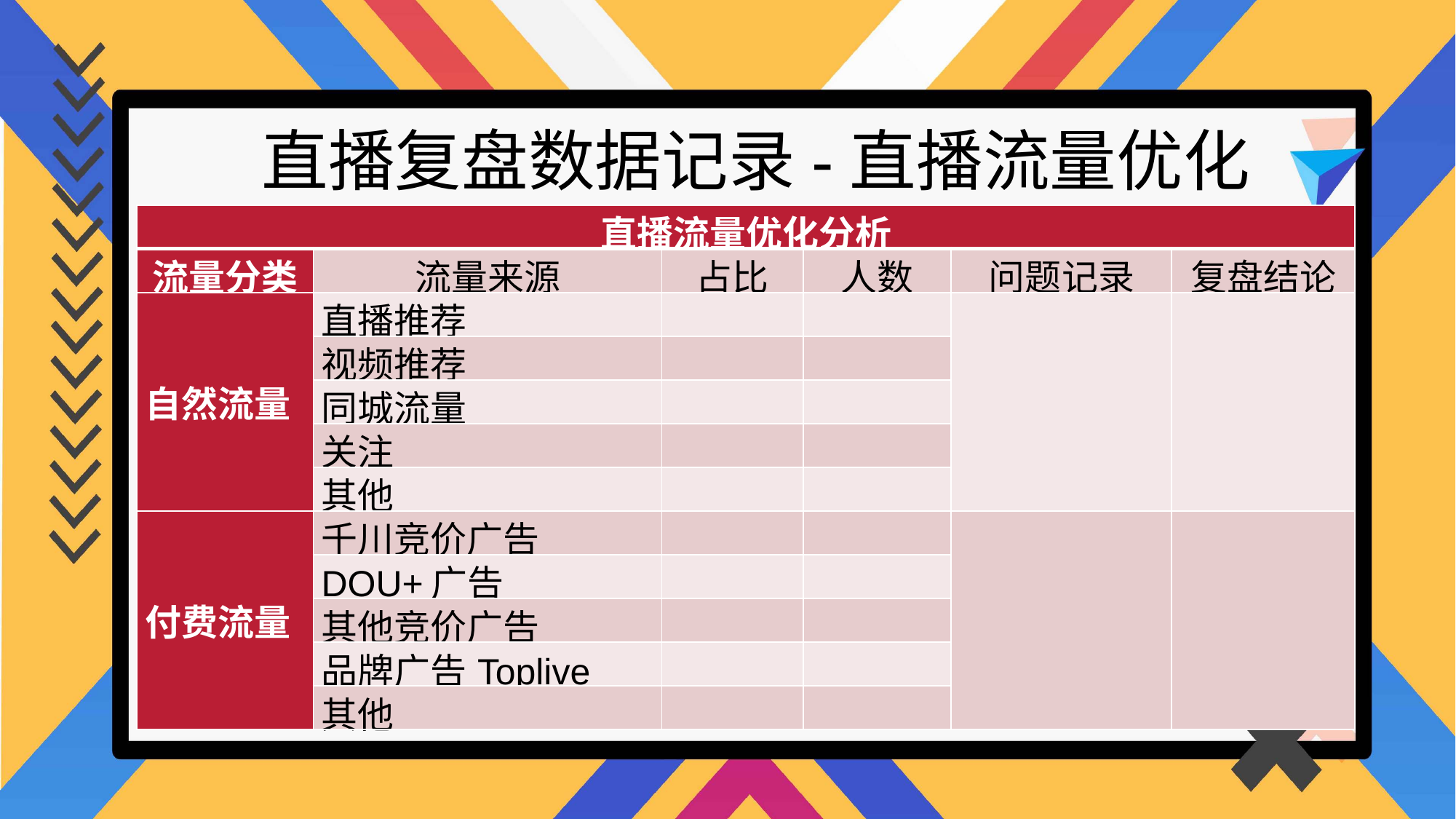

直播复盘数据记录-直播流量优化
| 直播流量优化分析 |  |  |  |  |  |
| --- | --- | --- | --- | --- | --- |
| 流量分类 | 流量来源 | 占比 | 人数 | 问题记录 | 复盘结论 |
| 自然流量 | 直播推荐 |  |  |  |  |
|  | 视频推荐 |  |  |  |  |
|  | 同城流量 |  |  |  |  |
|  | 关注 |  |  |  |  |
|  | 其他 |  |  |  |  |
| 付费流量 | 千川竞价广告 |  |  |  |  |
|  | DOU+广告 |  |  |  |  |
|  | 其他竞价广告 |  |  |  |  |
|  | 品牌广告Toplive |  |  |  |  |
|  | 其他 |  |  |  |  |